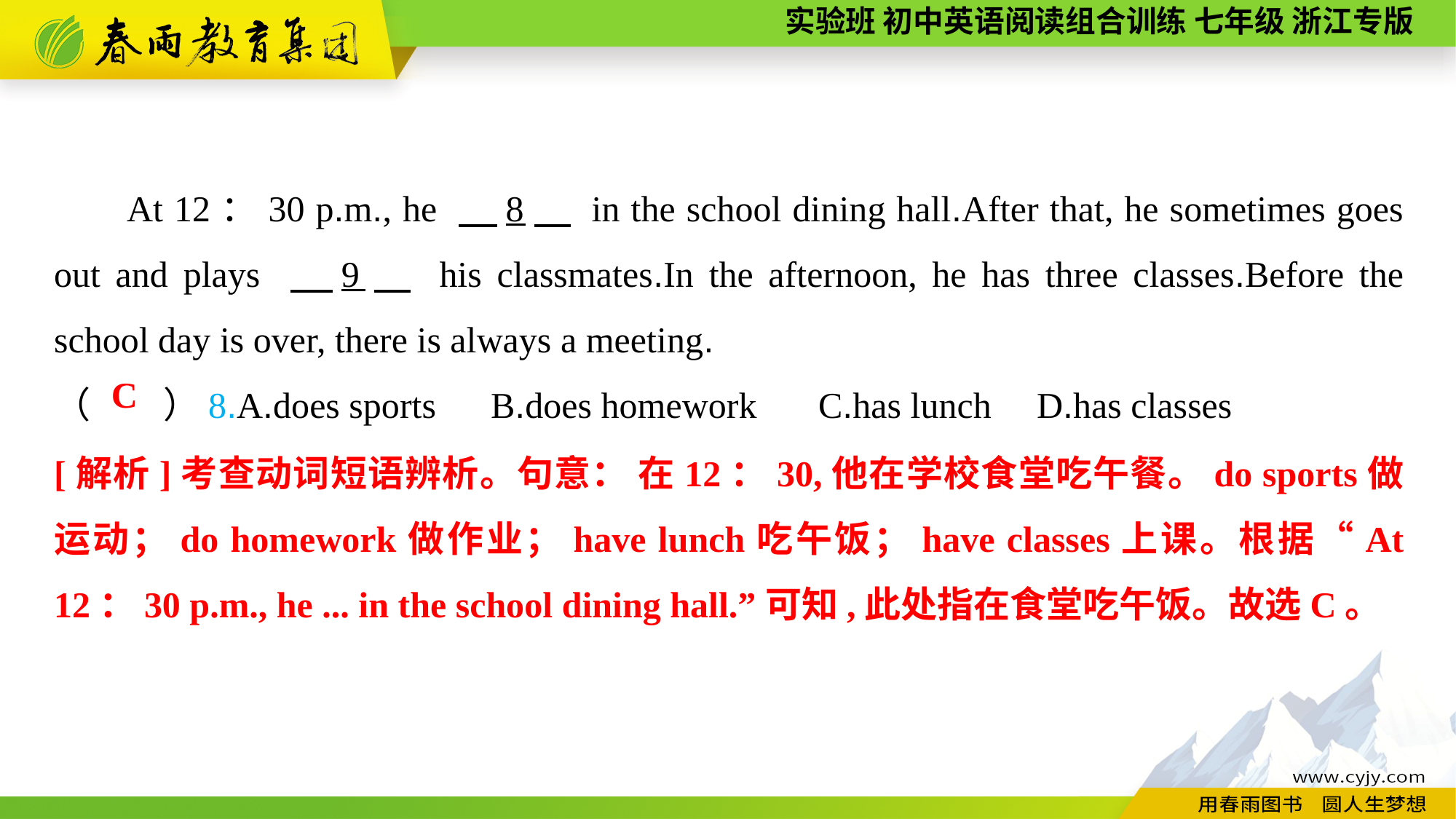

At 12：30 p.m., he 　8　 in the school dining hall.After that, he sometimes goes out and plays 　9　 his classmates.In the afternoon, he has three classes.Before the school day is over, there is always a meeting.
（　　）8.A.does sports	B.does homework	C.has lunch	D.has classes
C
[解析]考查动词短语辨析。句意： 在12：30,他在学校食堂吃午餐。do sports做运动；do homework做作业；have lunch吃午饭；have classes上课。根据“At 12：30 p.m., he ... in the school dining hall.”可知,此处指在食堂吃午饭。故选C。